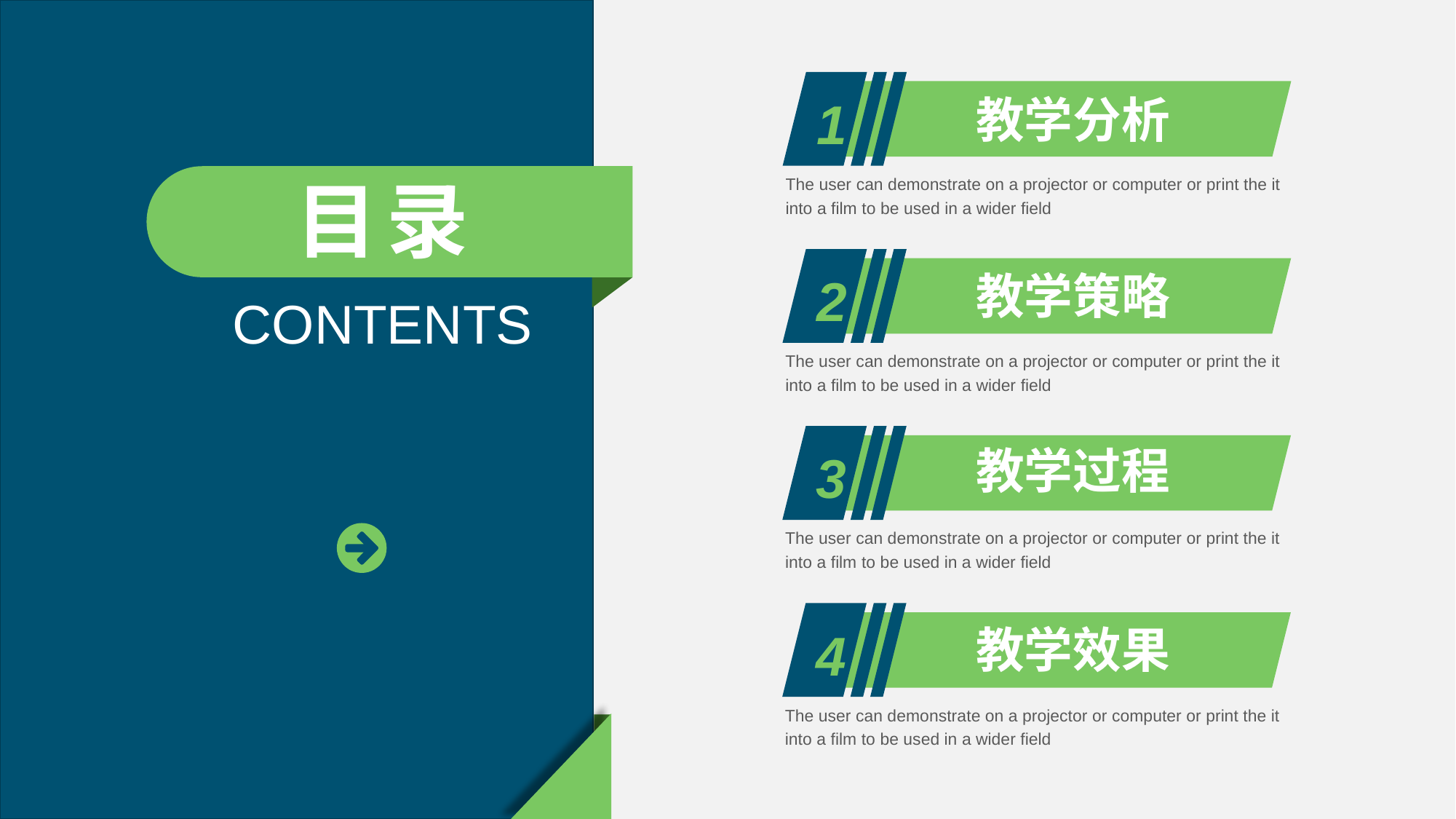

教学分析
1
The user can demonstrate on a projector or computer or print the it into a film to be used in a wider field
目录

教学策略
2
The user can demonstrate on a projector or computer or print the it into a film to be used in a wider field

CONTENTS

教学过程
3
The user can demonstrate on a projector or computer or print the it into a film to be used in a wider field

教学效果
4
The user can demonstrate on a projector or computer or print the it into a film to be used in a wider field